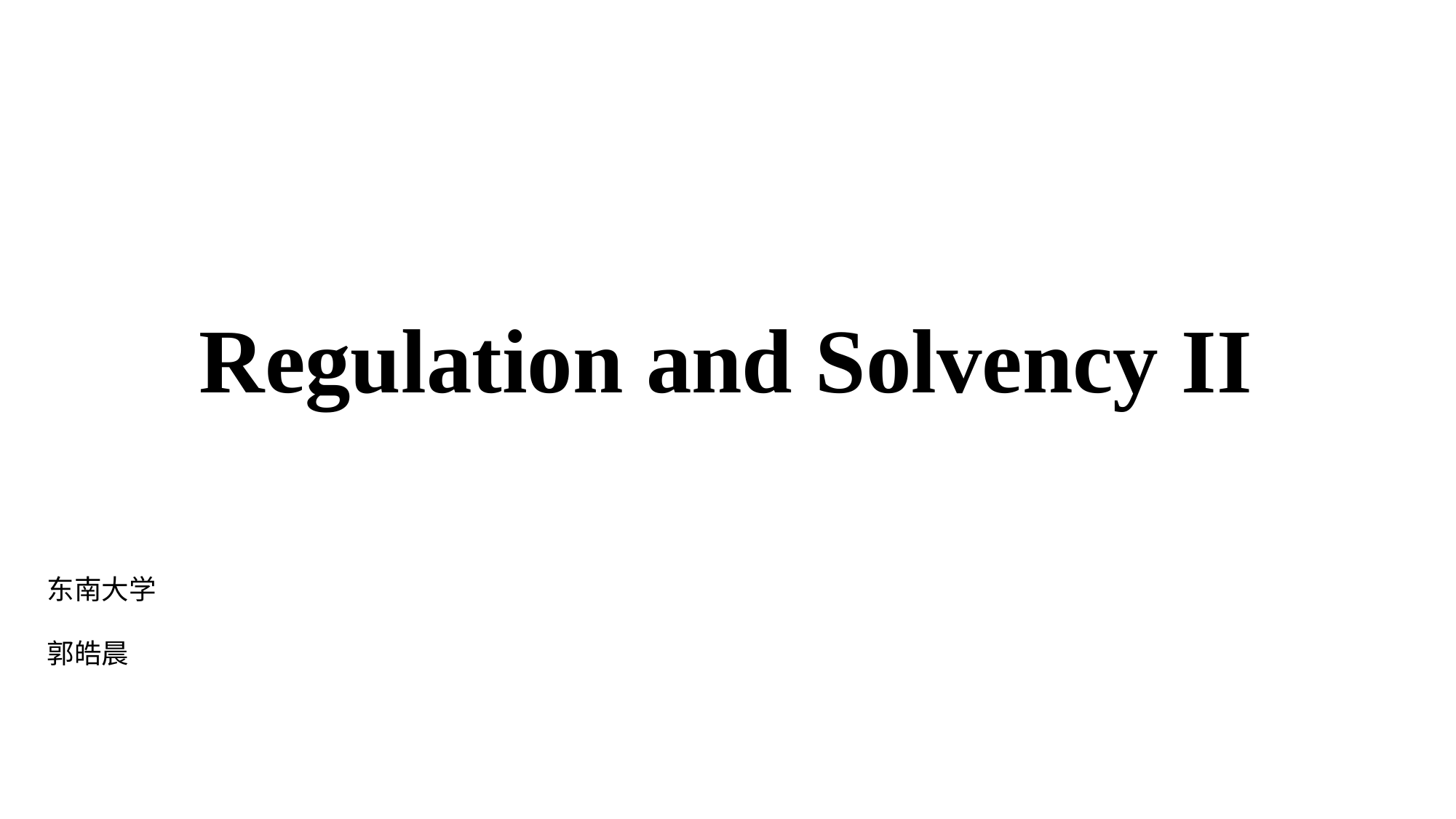

# Regulation and Solvency II
东南大学
郭皓晨